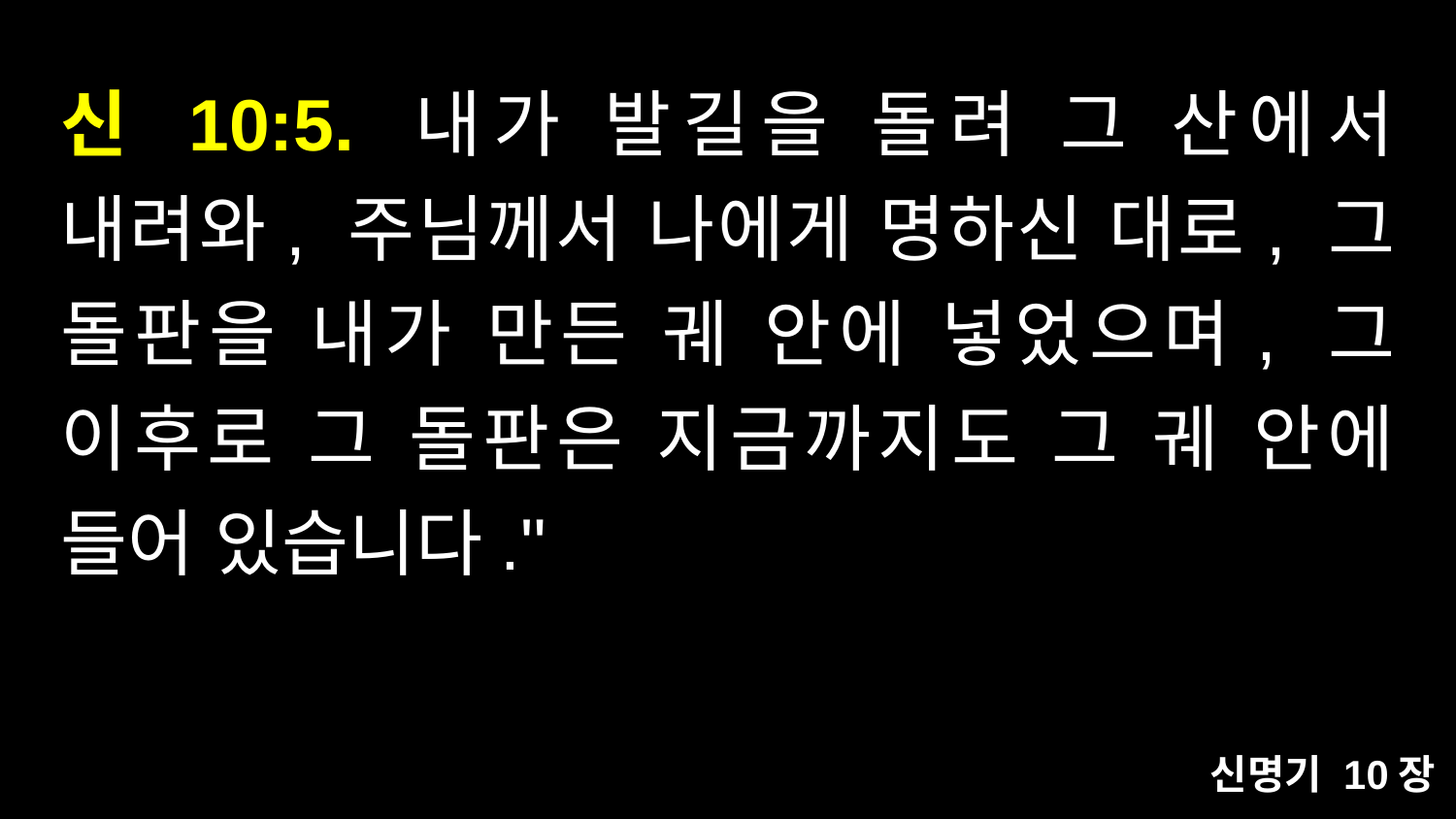

# 신 10:5. 내가 발길을 돌려 그 산에서 내려와, 주님께서 나에게 명하신 대로, 그 돌판을 내가 만든 궤 안에 넣었으며, 그 이후로 그 돌판은 지금까지도 그 궤 안에 들어 있습니다."
신명기 10장